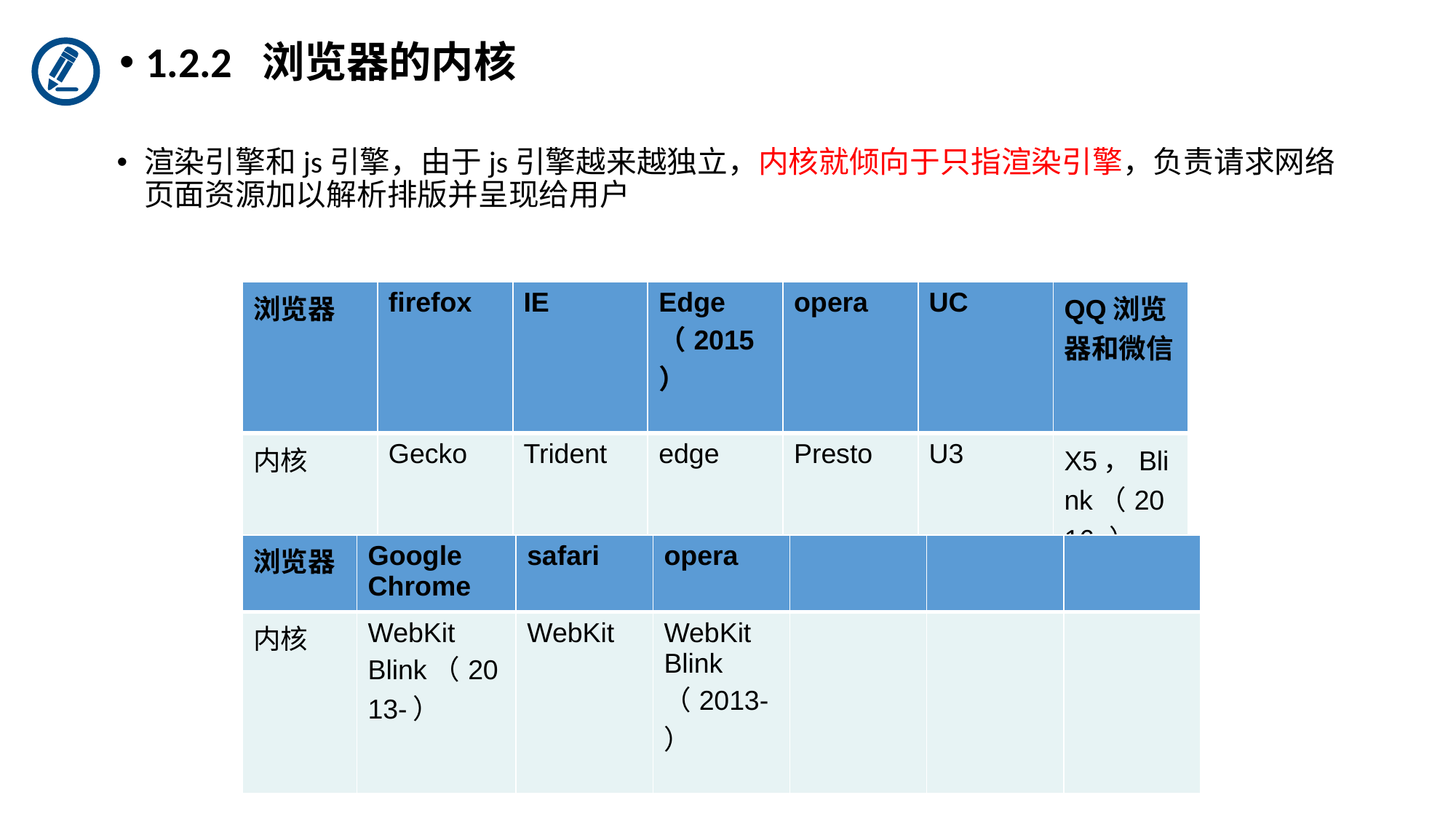

1.2.2  浏览器的内核

渲染引擎和js引擎，由于js引擎越来越独立，内核就倾向于只指渲染引擎，负责请求网络页面资源加以解析排版并呈现给用户

| 浏览器 | firefox | IE | Edge（2015） | opera | UC | QQ浏览器和微信 |
| --- | --- | --- | --- | --- | --- | --- |
| 内核 | Gecko | Trident | edge | Presto | U3 | X5，Blink（2016-） |
| 浏览器 | Google Chrome | safari | opera |  |  |  |
| --- | --- | --- | --- | --- | --- | --- |
| 内核 | WebKit Blink（2013-） | WebKit | WebKit Blink（2013-） |  |  |  |